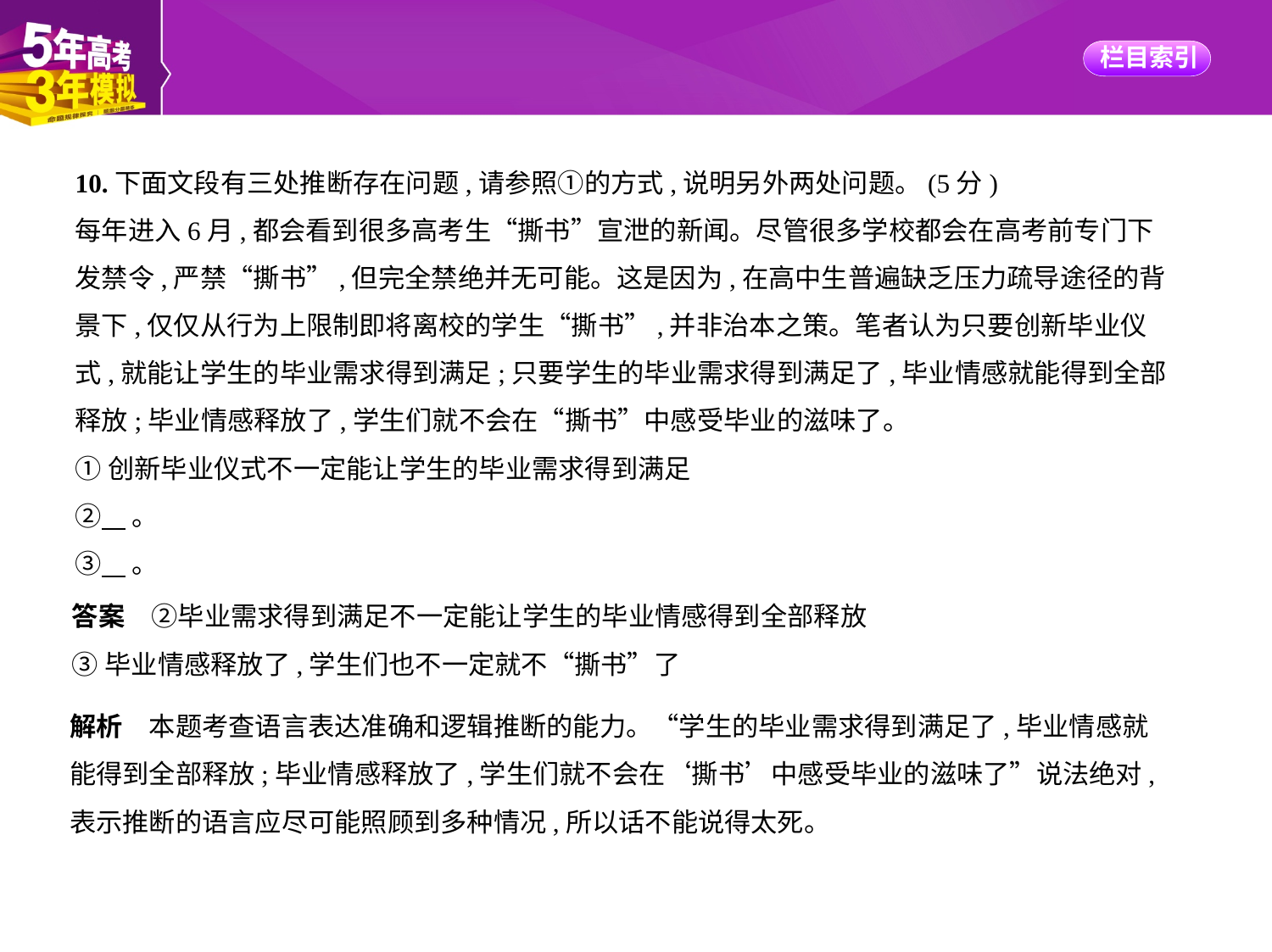

10.下面文段有三处推断存在问题,请参照①的方式,说明另外两处问题。(5分)
每年进入6月,都会看到很多高考生“撕书”宣泄的新闻。尽管很多学校都会在高考前专门下
发禁令,严禁“撕书”,但完全禁绝并无可能。这是因为,在高中生普遍缺乏压力疏导途径的背
景下,仅仅从行为上限制即将离校的学生“撕书”,并非治本之策。笔者认为只要创新毕业仪
式,就能让学生的毕业需求得到满足;只要学生的毕业需求得到满足了,毕业情感就能得到全部
释放;毕业情感释放了,学生们就不会在“撕书”中感受毕业的滋味了。
①创新毕业仪式不一定能让学生的毕业需求得到满足
②    。
③    。
答案　②毕业需求得到满足不一定能让学生的毕业情感得到全部释放
③毕业情感释放了,学生们也不一定就不“撕书”了
解析　本题考查语言表达准确和逻辑推断的能力。“学生的毕业需求得到满足了,毕业情感就
能得到全部释放;毕业情感释放了,学生们就不会在‘撕书’中感受毕业的滋味了”说法绝对,
表示推断的语言应尽可能照顾到多种情况,所以话不能说得太死。